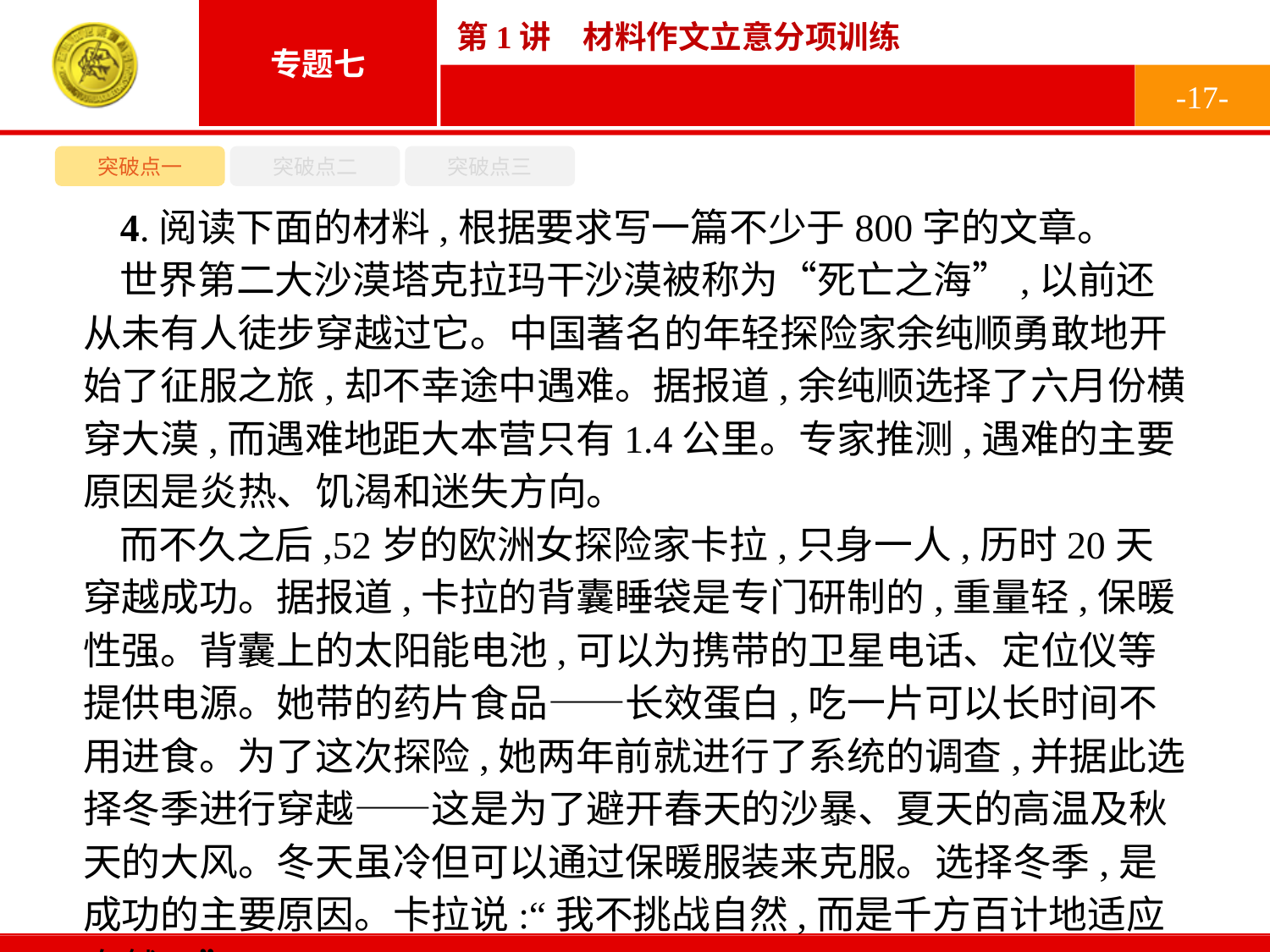

-17-
突破点一
突破点二
突破点三
4.阅读下面的材料,根据要求写一篇不少于800字的文章。
世界第二大沙漠塔克拉玛干沙漠被称为“死亡之海”,以前还从未有人徒步穿越过它。中国著名的年轻探险家余纯顺勇敢地开始了征服之旅,却不幸途中遇难。据报道,余纯顺选择了六月份横穿大漠,而遇难地距大本营只有1.4公里。专家推测,遇难的主要原因是炎热、饥渴和迷失方向。
而不久之后,52岁的欧洲女探险家卡拉,只身一人,历时20天穿越成功。据报道,卡拉的背囊睡袋是专门研制的,重量轻,保暖性强。背囊上的太阳能电池,可以为携带的卫星电话、定位仪等提供电源。她带的药片食品——长效蛋白,吃一片可以长时间不用进食。为了这次探险,她两年前就进行了系统的调查,并据此选择冬季进行穿越——这是为了避开春天的沙暴、夏天的高温及秋天的大风。冬天虽冷但可以通过保暖服装来克服。选择冬季,是成功的主要原因。卡拉说:“我不挑战自然,而是千方百计地适应自然。”